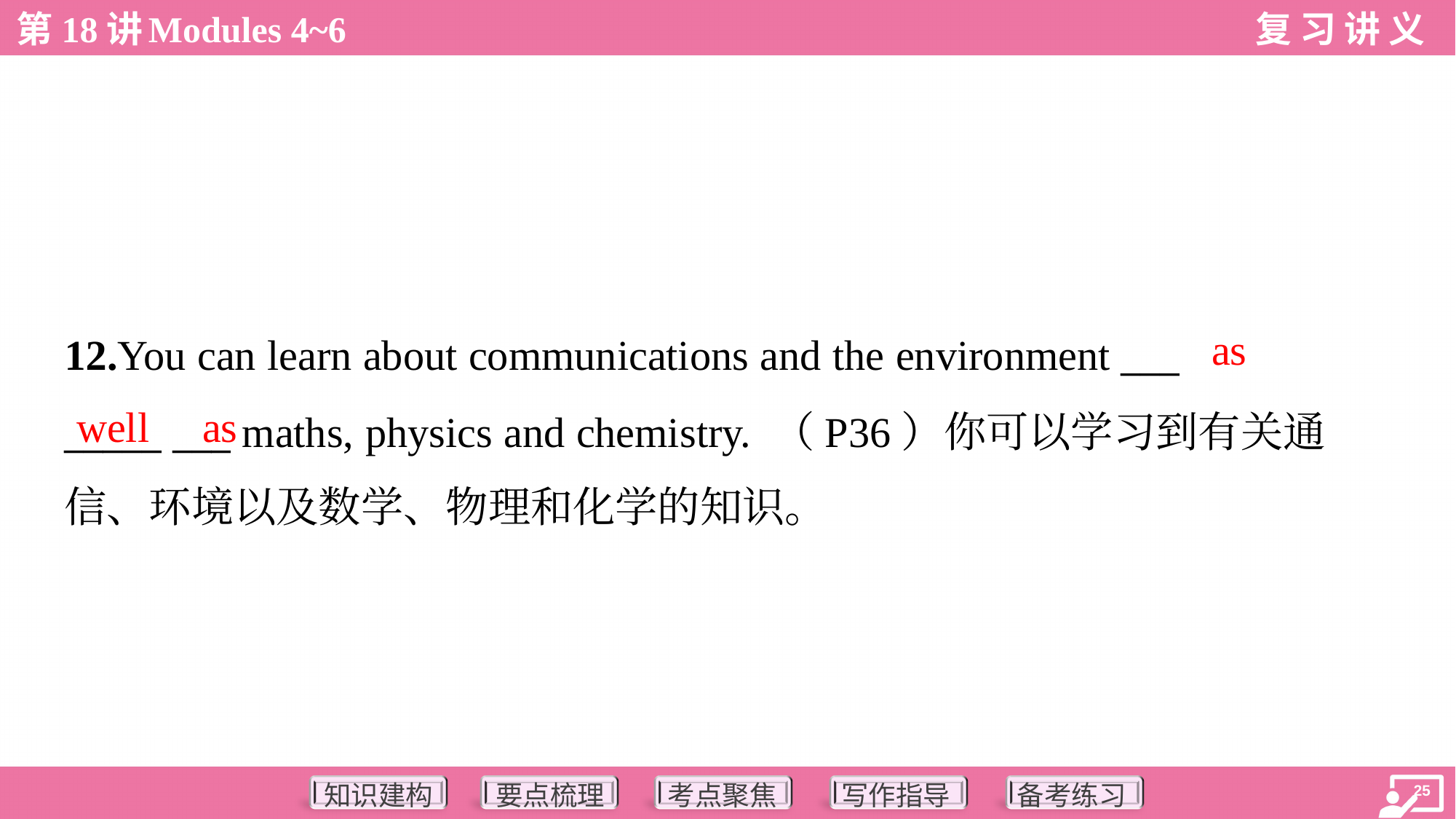

as
12.You can learn about communications and the environment ___
_____ ___ maths, physics and chemistry. （P36）你可以学习到有关通
信、环境以及数学、物理和化学的知识。
well
as